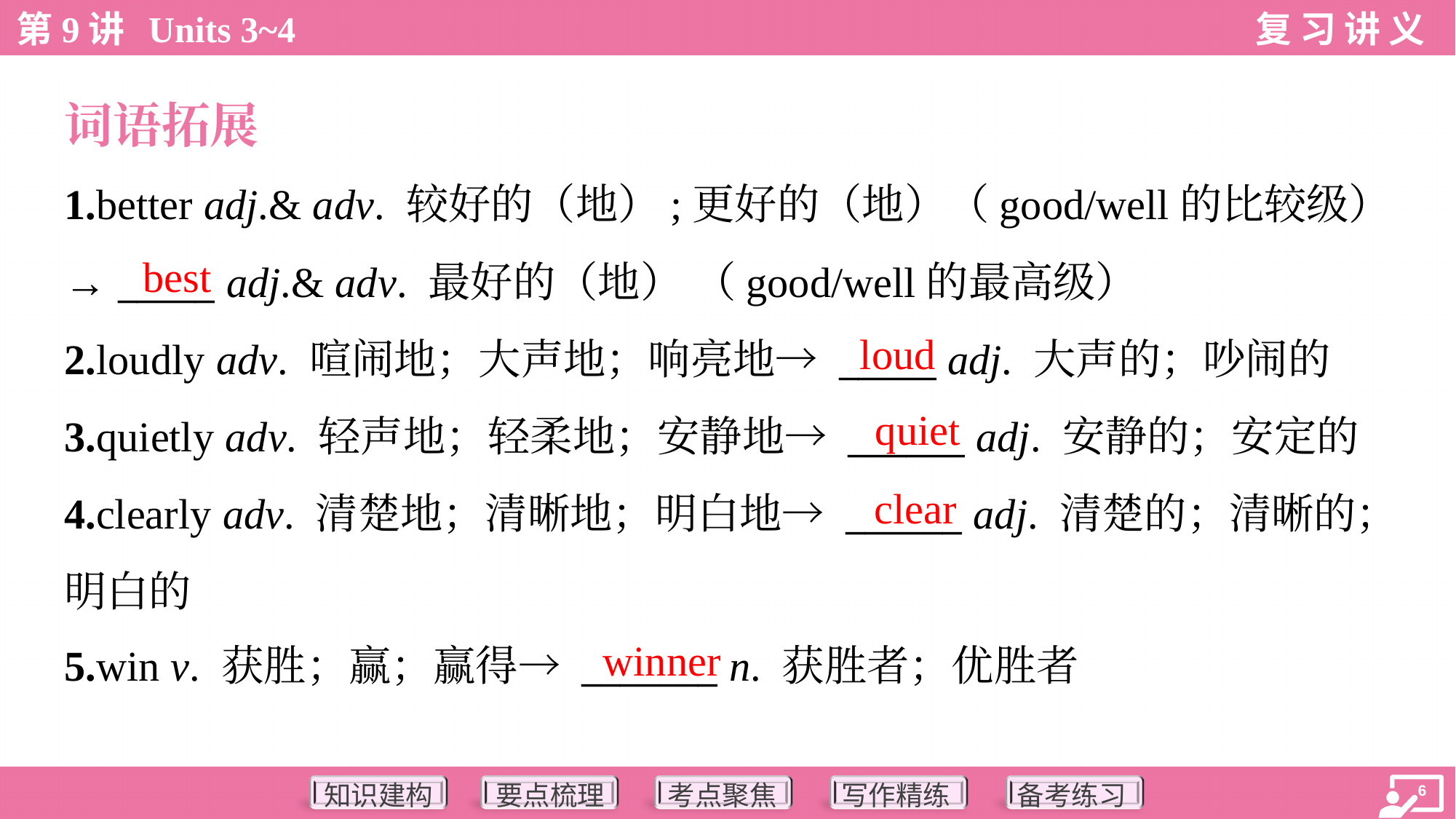

词语拓展
1.better adj.& adv. 较好的（地）;更好的（地）（good/well的比较级）
→ _____ adj.& adv. 最好的（地） （good/well的最高级）
2.loudly adv. 喧闹地；大声地；响亮地→ _____ adj. 大声的；吵闹的
3.quietly adv. 轻声地；轻柔地；安静地→ ______ adj. 安静的；安定的
4.clearly adv. 清楚地；清晰地；明白地→ ______ adj. 清楚的；清晰的；
明白的
5.win v. 获胜；赢；赢得→ _______ n. 获胜者；优胜者
best
loud
quiet
clear
winner